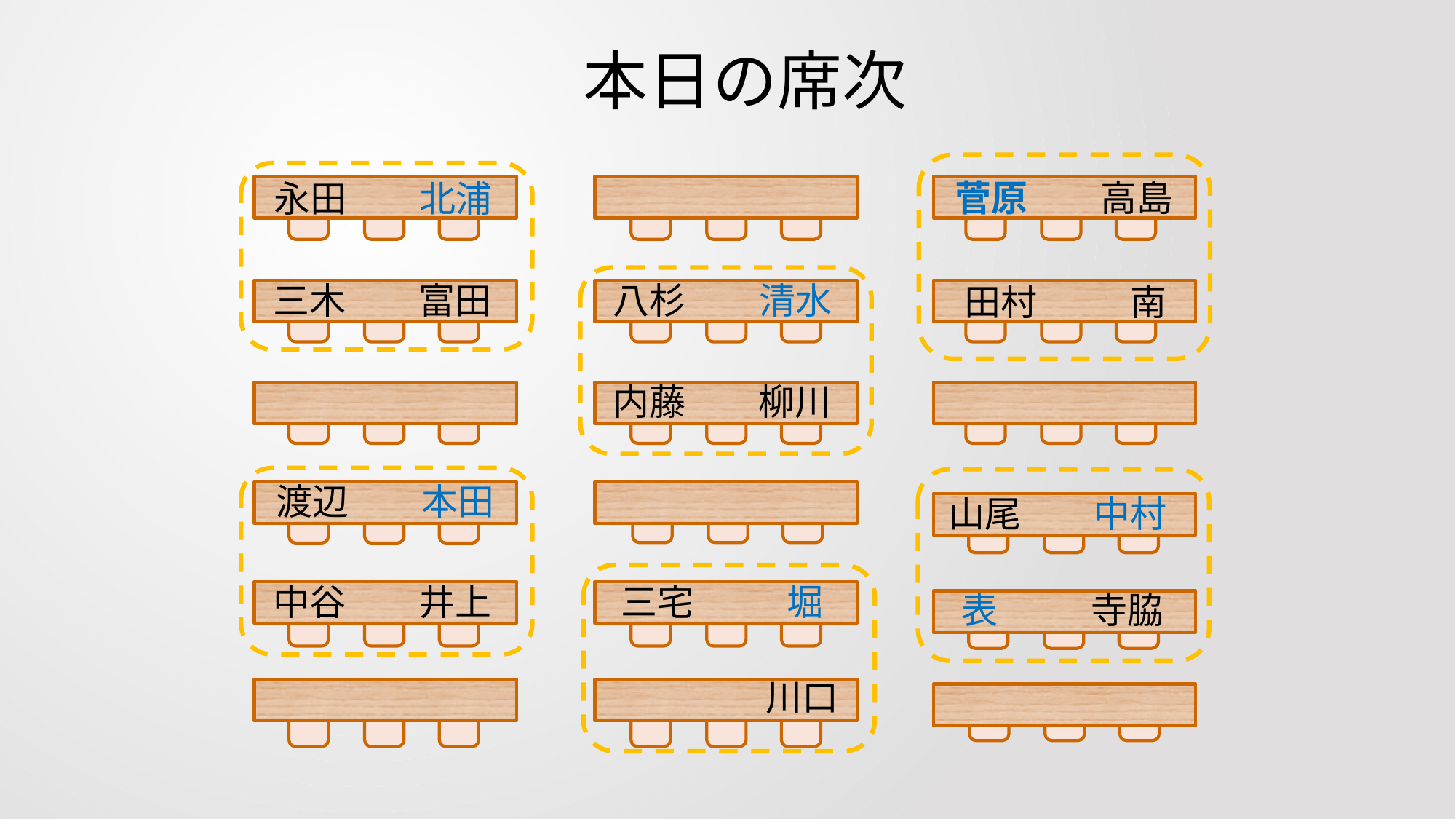

本日の席次

菅原　　高島
永田　　北浦

八杉　　清水
三木　　富田
田村  　　南

内藤　　柳川

渡辺　　本田

山尾　　中村

中谷　　井上
三宅  　　堀

表　　  寺脇

       　　川口